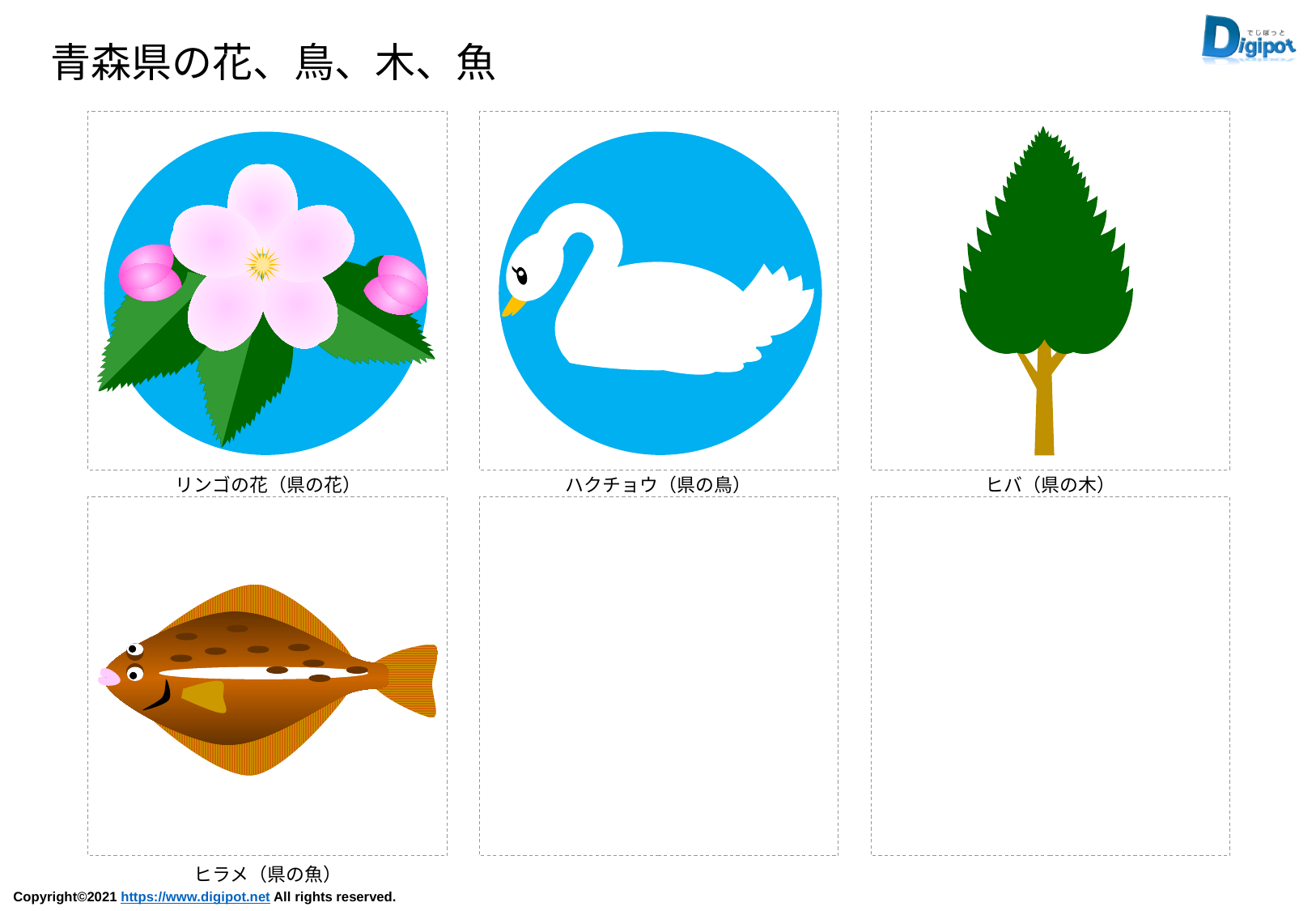

青森県の花、鳥、木、魚

リンゴの花（県の花）
ハクチョウ（県の鳥）
ヒバ（県の木）

ヒラメ（県の魚）